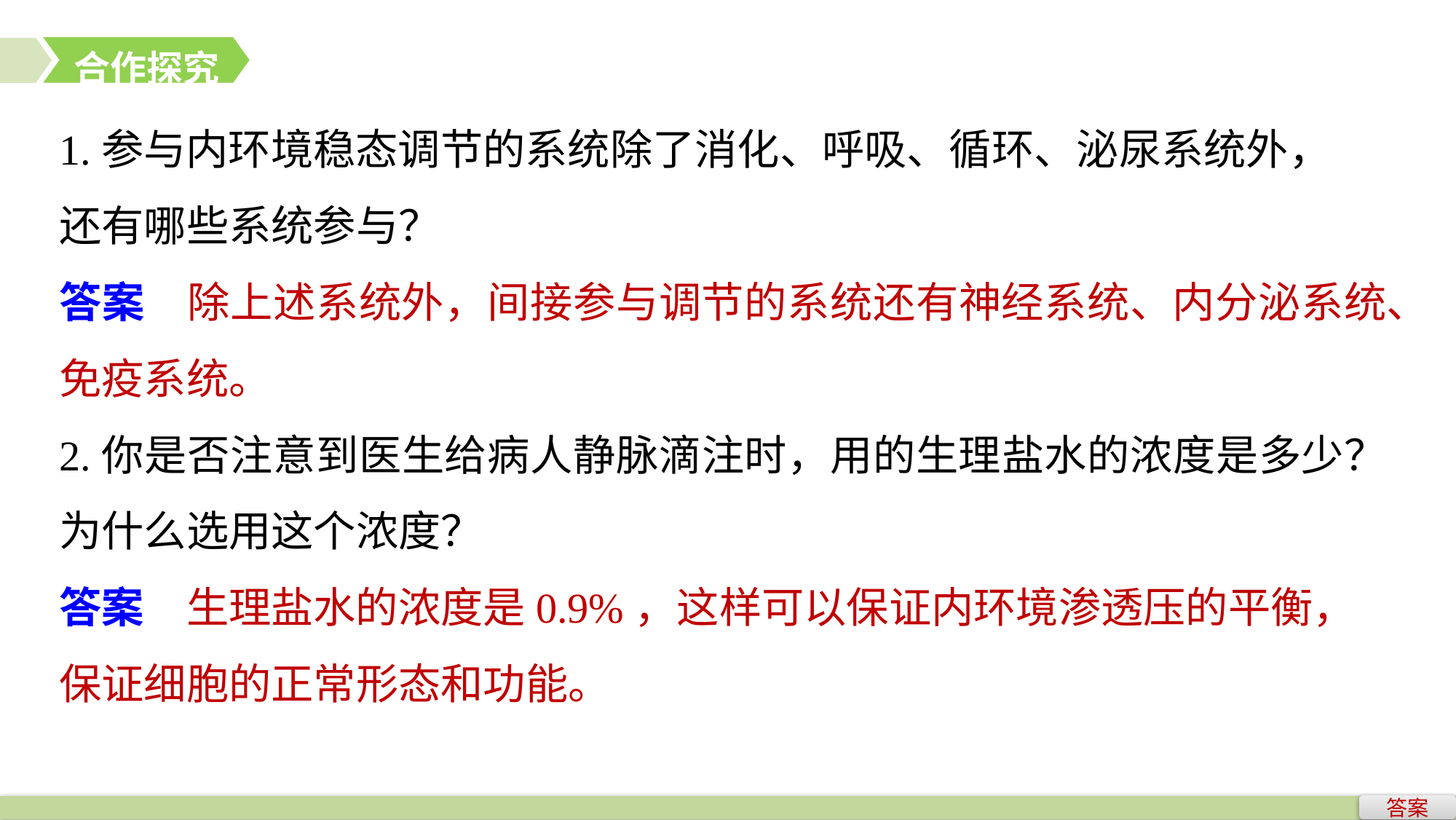

合作探究

1.参与内环境稳态调节的系统除了消化、呼吸、循环、泌尿系统外，
还有哪些系统参与？
答案　除上述系统外，间接参与调节的系统还有神经系统、内分泌系统、免疫系统。
2.你是否注意到医生给病人静脉滴注时，用的生理盐水的浓度是多少？为什么选用这个浓度？
答案　生理盐水的浓度是0.9%，这样可以保证内环境渗透压的平衡，
保证细胞的正常形态和功能。
答案